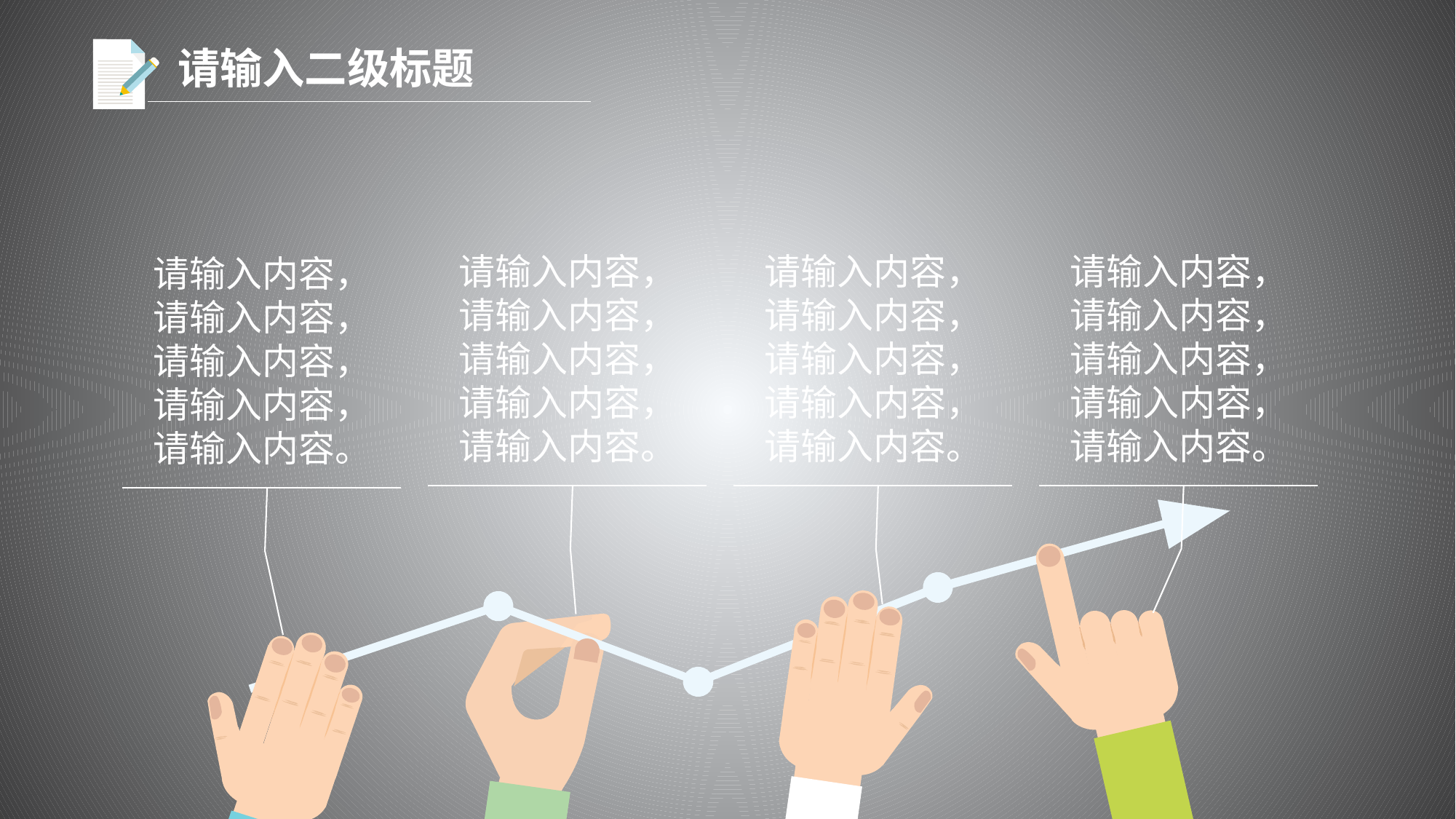

请输入二级标题

请输入内容，请输入内容，请输入内容，请输入内容，请输入内容。

请输入内容，请输入内容，请输入内容，请输入内容，请输入内容。

请输入内容，请输入内容，请输入内容，请输入内容，请输入内容。

请输入内容，请输入内容，请输入内容，请输入内容，请输入内容。